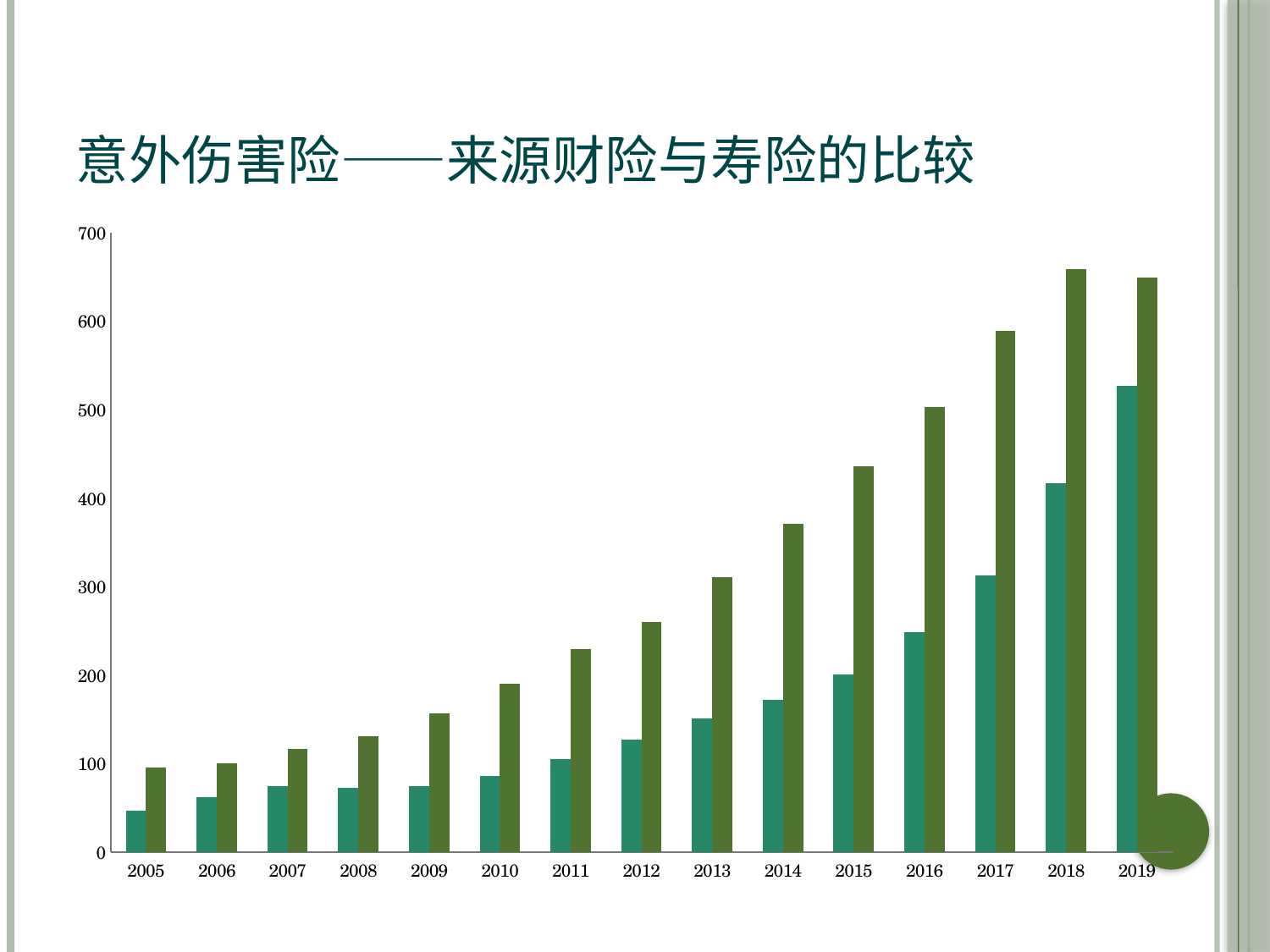

# 意外伤害险——来源财险与寿险的比较

### Chart

| Category |  |  |
|---|---|---|
| 2005 | 46.0 | 95.0 |
| 2006 | 62.0 | 100.0 |
| 2007 | 74.3 | 115.9 |
| 2008 | 72.7 | 130.9 |
| 2009 | 73.9 | 156.1 |
| 2010 | 85.5 | 189.8 |
| 2011 | 105.1 | 229.0 |
| 2012 | 126.5 | 259.6 |
| 2013 | 150.9 | 310.4 |
| 2014 | 171.9 | 370.6 |
| 2015 | 200.0 | 435.6 |
| 2016 | 247.91 | 502.87 |
| 2017 | 312.7 | 588.4 |
| 2018 | 416.6 | 658.9 |
| 2019 | 526.6 | 648.6 |